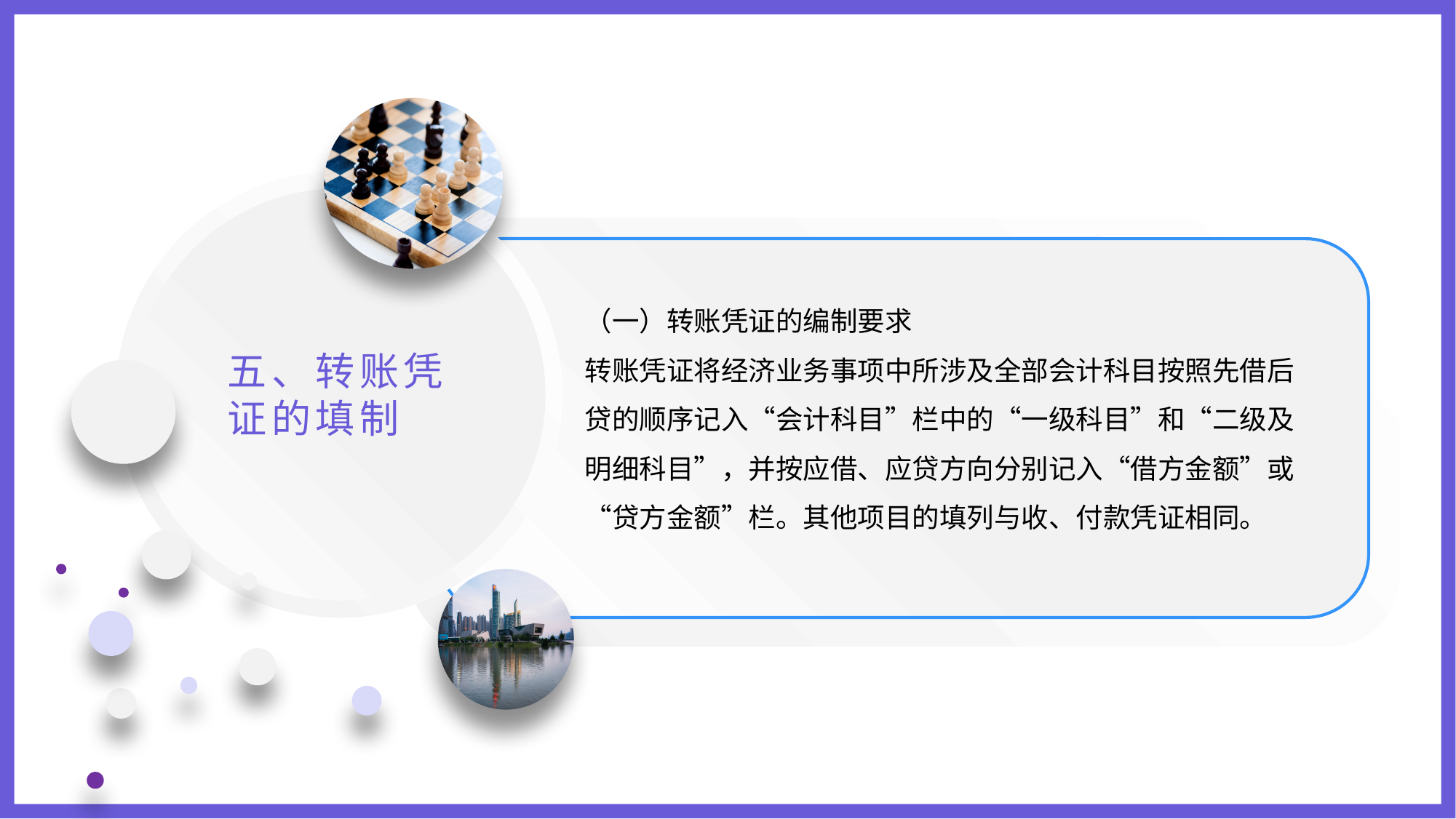

（一）转账凭证的编制要求
转账凭证将经济业务事项中所涉及全部会计科目按照先借后贷的顺序记入“会计科目”栏中的“一级科目”和“二级及明细科目”，并按应借、应贷方向分别记入“借方金额”或“贷方金额”栏。其他项目的填列与收、付款凭证相同。
五、转账凭证的填制